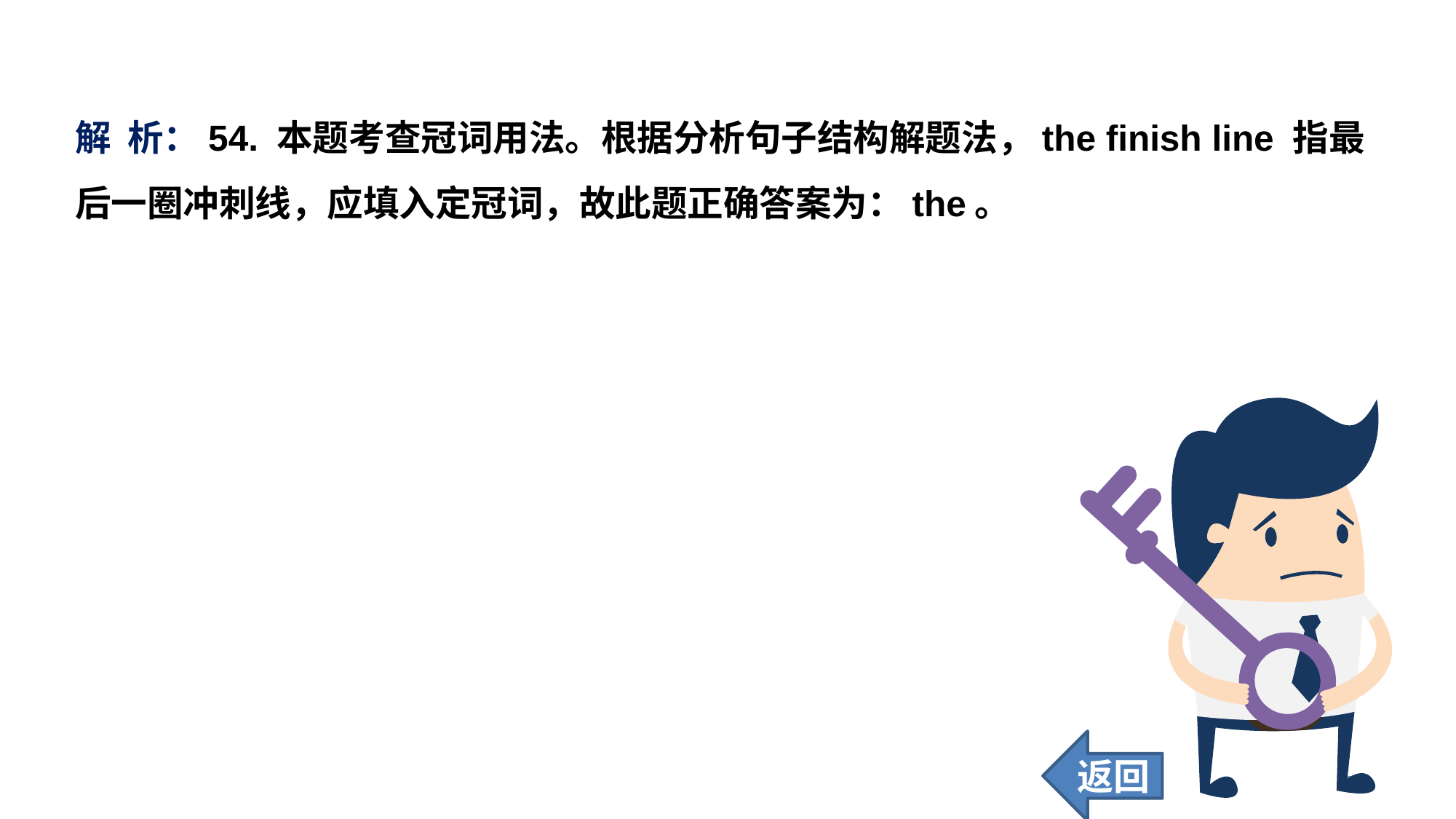

解  析：54. 本题考查冠词用法。根据分析句子结构解题法，the finish line 指最后一圈冲刺线，应填入定冠词，故此题正确答案为：the。

返回
229